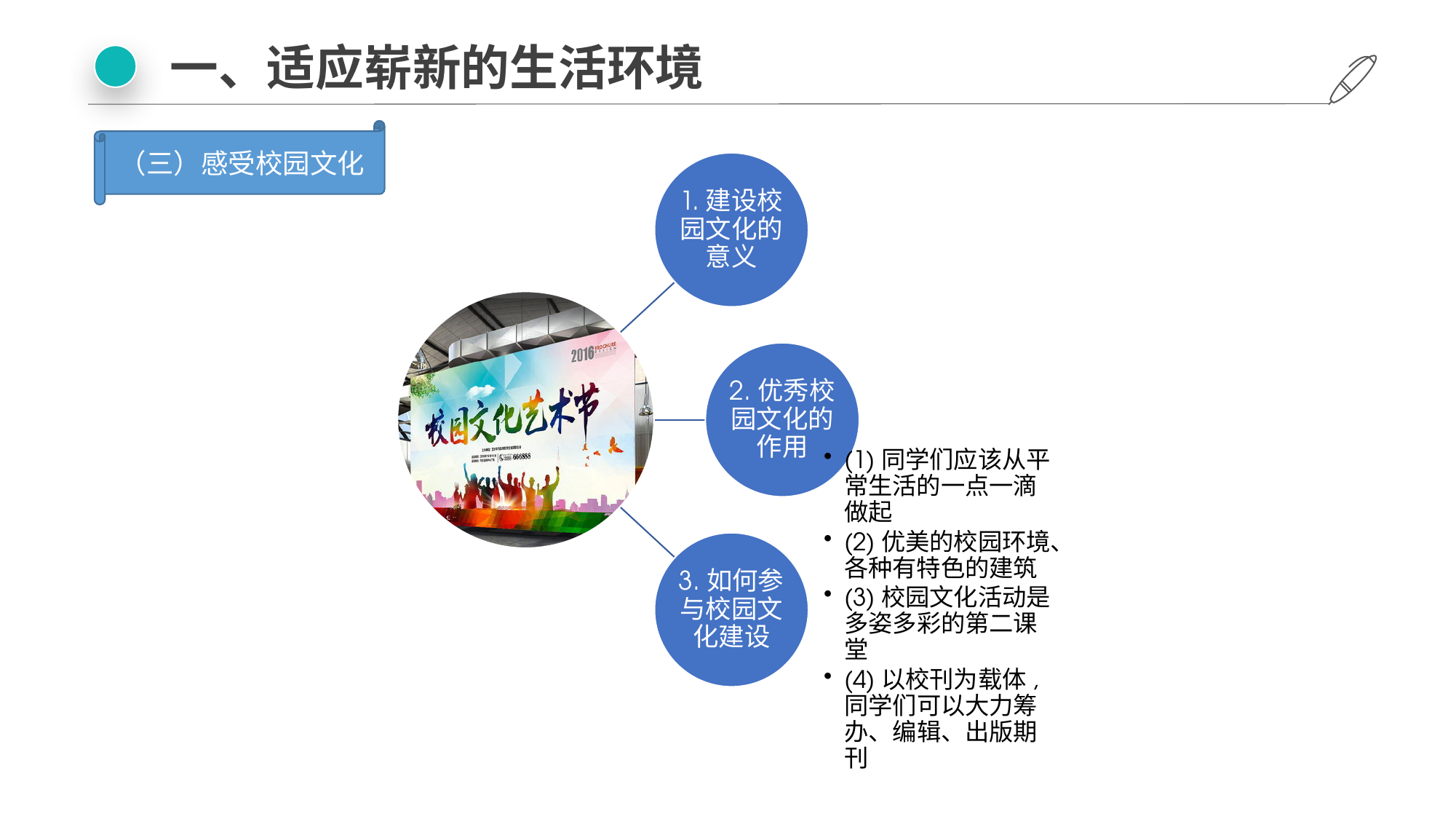

一、适应崭新的生活环境

（三）感受校园文化
1.建设校园文化的意义
2.优秀校园文化的作用
3.如何参与校园文化建设
(1)同学们应该从平常生活的一点一滴做起
(2)优美的校园环境、各种有特色的建筑
(3)校园文化活动是多姿多彩的第二课堂
(4)以校刊为载体,同学们可以大力筹办、编辑、出版期刊